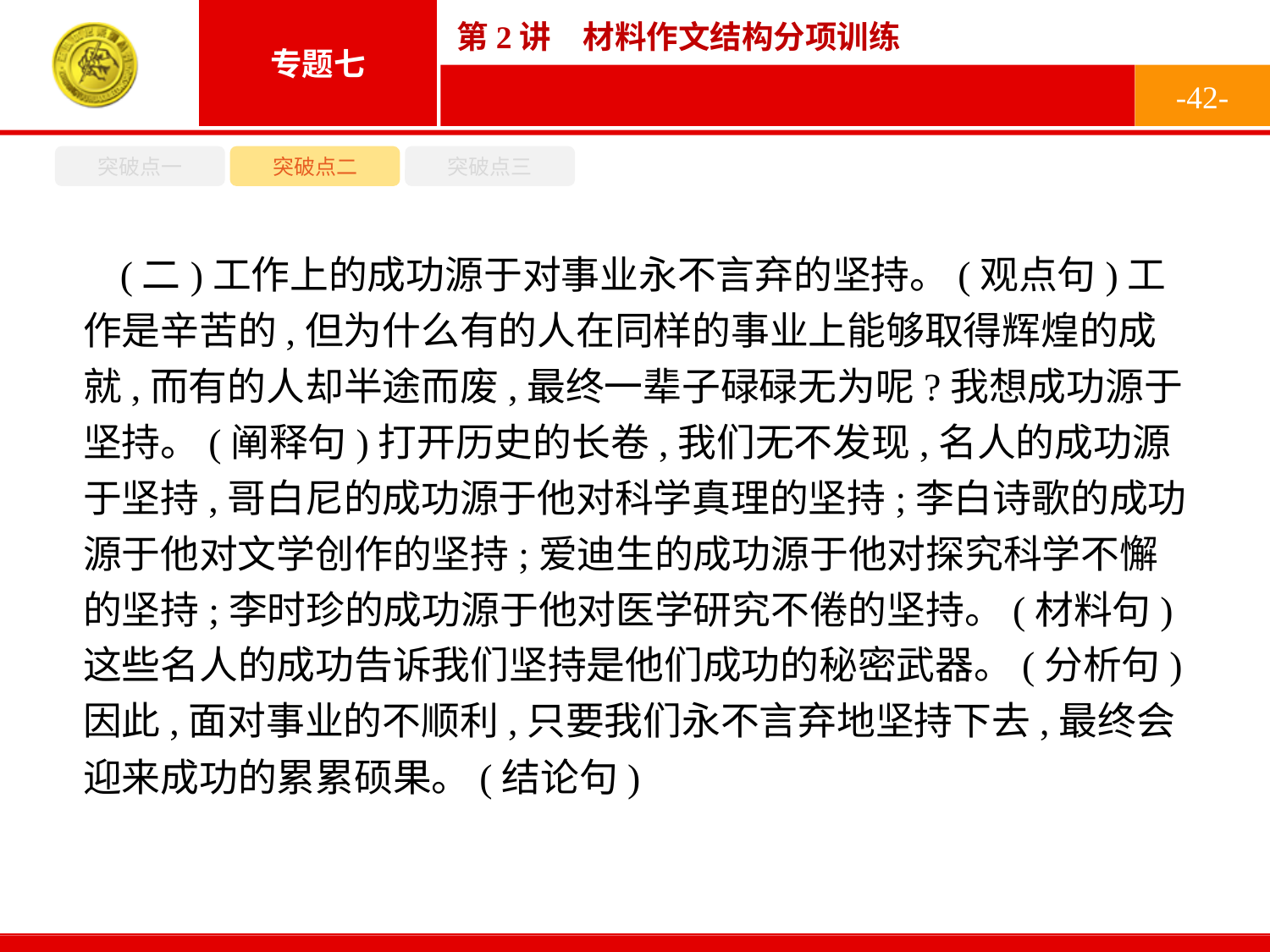

-42-
突破点一
突破点二
突破点三
(二)工作上的成功源于对事业永不言弃的坚持。(观点句)工作是辛苦的,但为什么有的人在同样的事业上能够取得辉煌的成就,而有的人却半途而废,最终一辈子碌碌无为呢?我想成功源于坚持。(阐释句)打开历史的长卷,我们无不发现,名人的成功源于坚持,哥白尼的成功源于他对科学真理的坚持;李白诗歌的成功源于他对文学创作的坚持;爱迪生的成功源于他对探究科学不懈的坚持;李时珍的成功源于他对医学研究不倦的坚持。(材料句)这些名人的成功告诉我们坚持是他们成功的秘密武器。(分析句)因此,面对事业的不顺利,只要我们永不言弃地坚持下去,最终会迎来成功的累累硕果。(结论句)